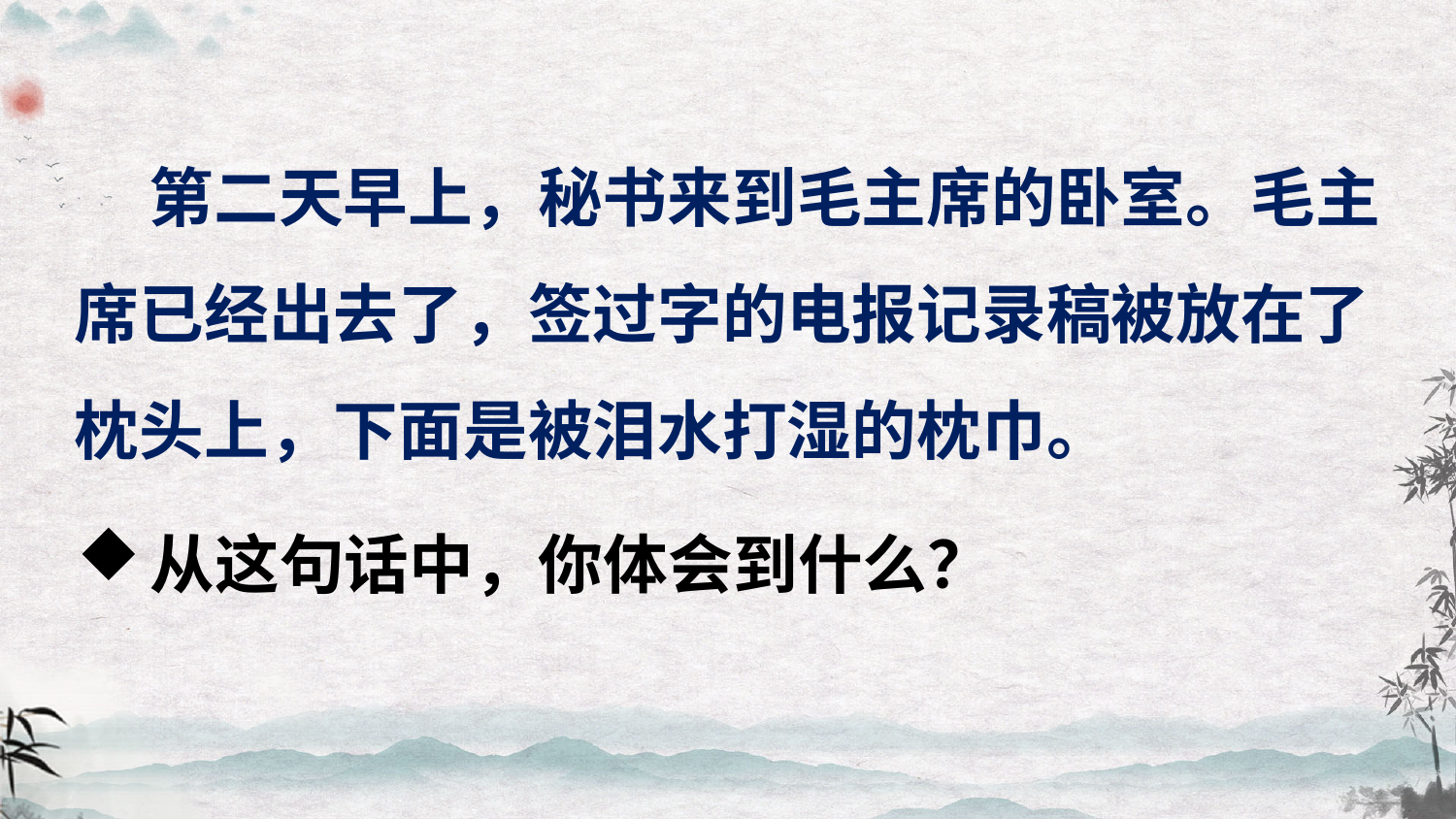

第二天早上，秘书来到毛主席的卧室。毛主席已经出去了，签过字的电报记录稿被放在了枕头上，下面是被泪水打湿的枕巾。
从这句话中，你体会到什么？